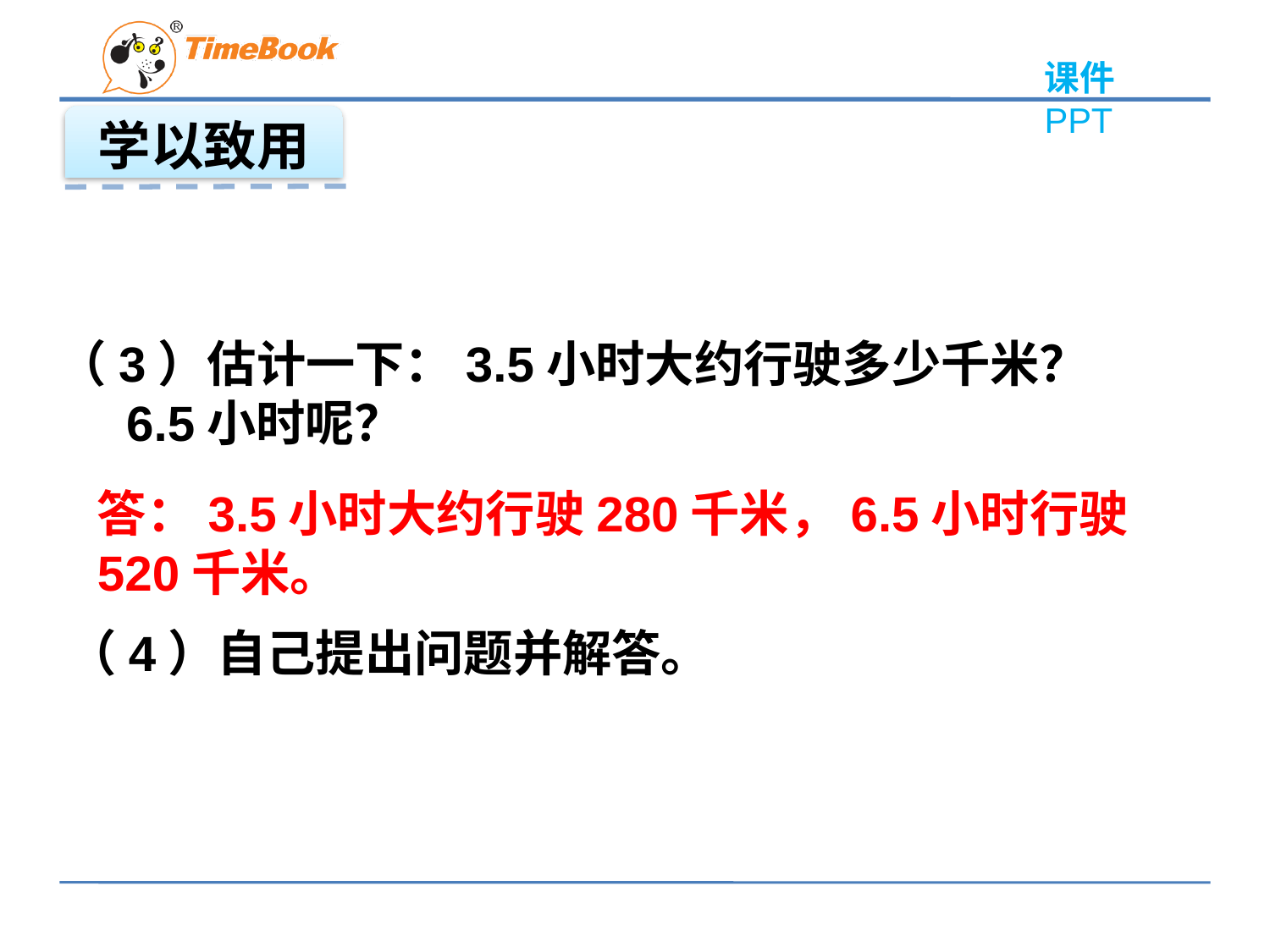

学以致用
（3）估计一下：3.5小时大约行驶多少千米？
     6.5小时呢？
答：3.5小时大约行驶280千米，6.5小时行驶520千米。
（4）自己提出问题并解答。